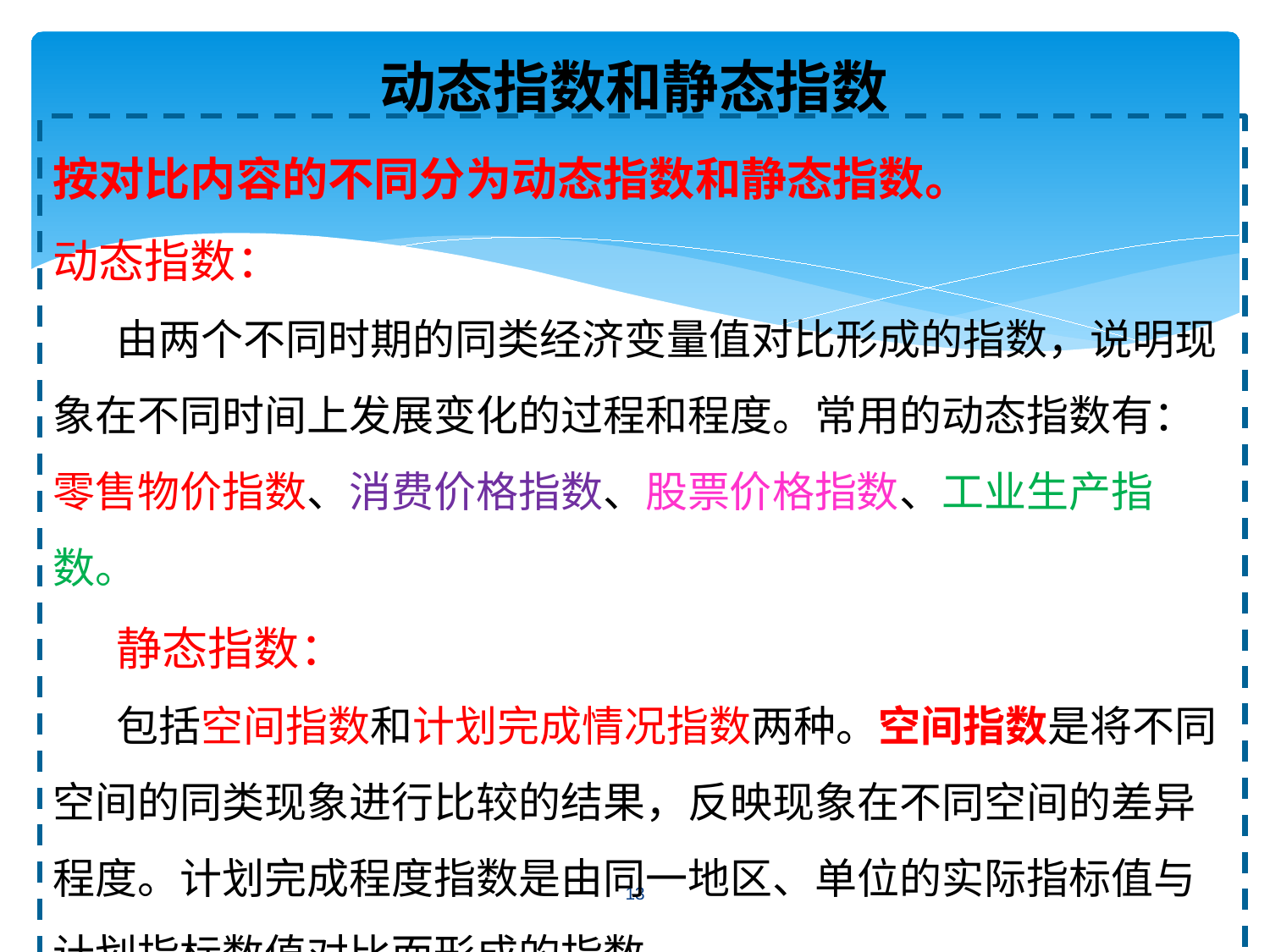

# 动态指数和静态指数
按对比内容的不同分为动态指数和静态指数。
动态指数：
由两个不同时期的同类经济变量值对比形成的指数，说明现象在不同时间上发展变化的过程和程度。常用的动态指数有：零售物价指数、消费价格指数、股票价格指数、工业生产指数。
静态指数：
包括空间指数和计划完成情况指数两种。空间指数是将不同空间的同类现象进行比较的结果，反映现象在不同空间的差异程度。计划完成程度指数是由同一地区、单位的实际指标值与计划指标数值对比而形成的指数。
13